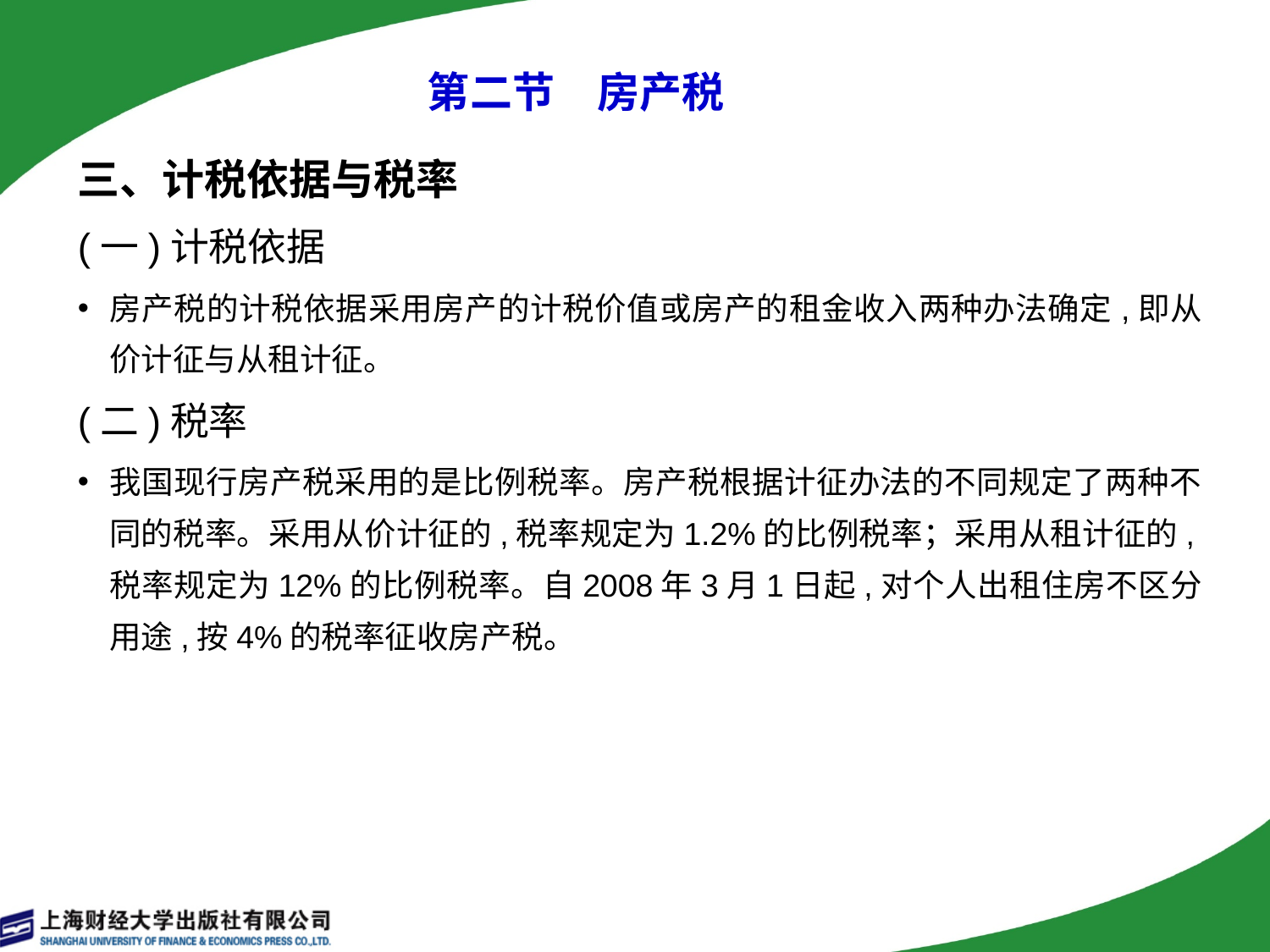

# 第二节　房产税
三、计税依据与税率
(一)计税依据
房产税的计税依据采用房产的计税价值或房产的租金收入两种办法确定,即从价计征与从租计征。
(二)税率
我国现行房产税采用的是比例税率。房产税根据计征办法的不同规定了两种不同的税率。采用从价计征的,税率规定为1.2%的比例税率；采用从租计征的,税率规定为12%的比例税率。自2008年3月1日起,对个人出租住房不区分用途,按4%的税率征收房产税。